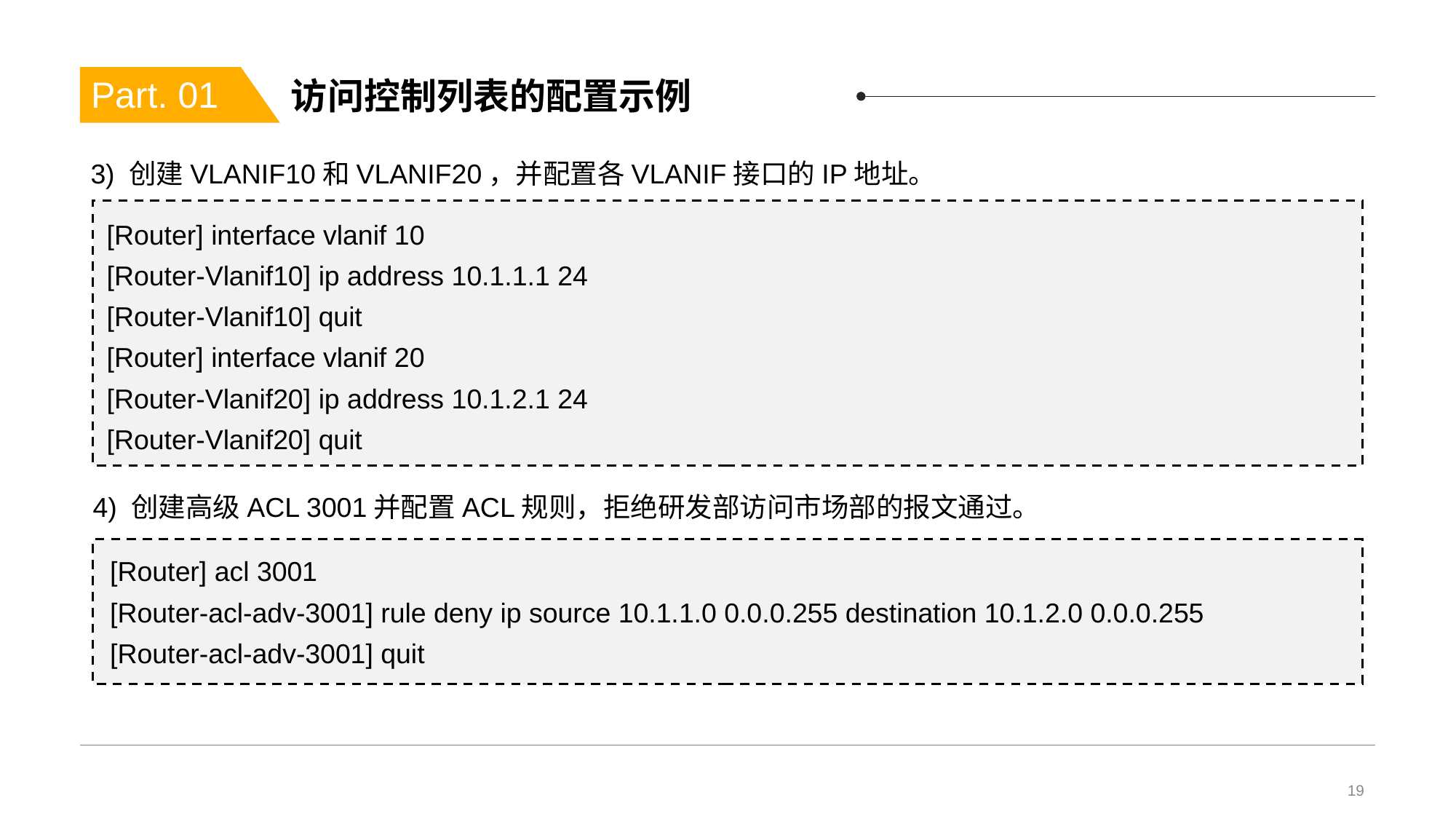

# 访问控制列表的配置示例
Part. 01
3) 创建VLANIF10和VLANIF20，并配置各VLANIF接口的IP地址。

[Router] interface vlanif 10
[Router-Vlanif10] ip address 10.1.1.1 24
[Router-Vlanif10] quit
[Router] interface vlanif 20
[Router-Vlanif20] ip address 10.1.2.1 24
[Router-Vlanif20] quit
4) 创建高级ACL 3001并配置ACL规则，拒绝研发部访问市场部的报文通过。

[Router] acl 3001
[Router-acl-adv-3001] rule deny ip source 10.1.1.0 0.0.0.255 destination 10.1.2.0 0.0.0.255
[Router-acl-adv-3001] quit
19